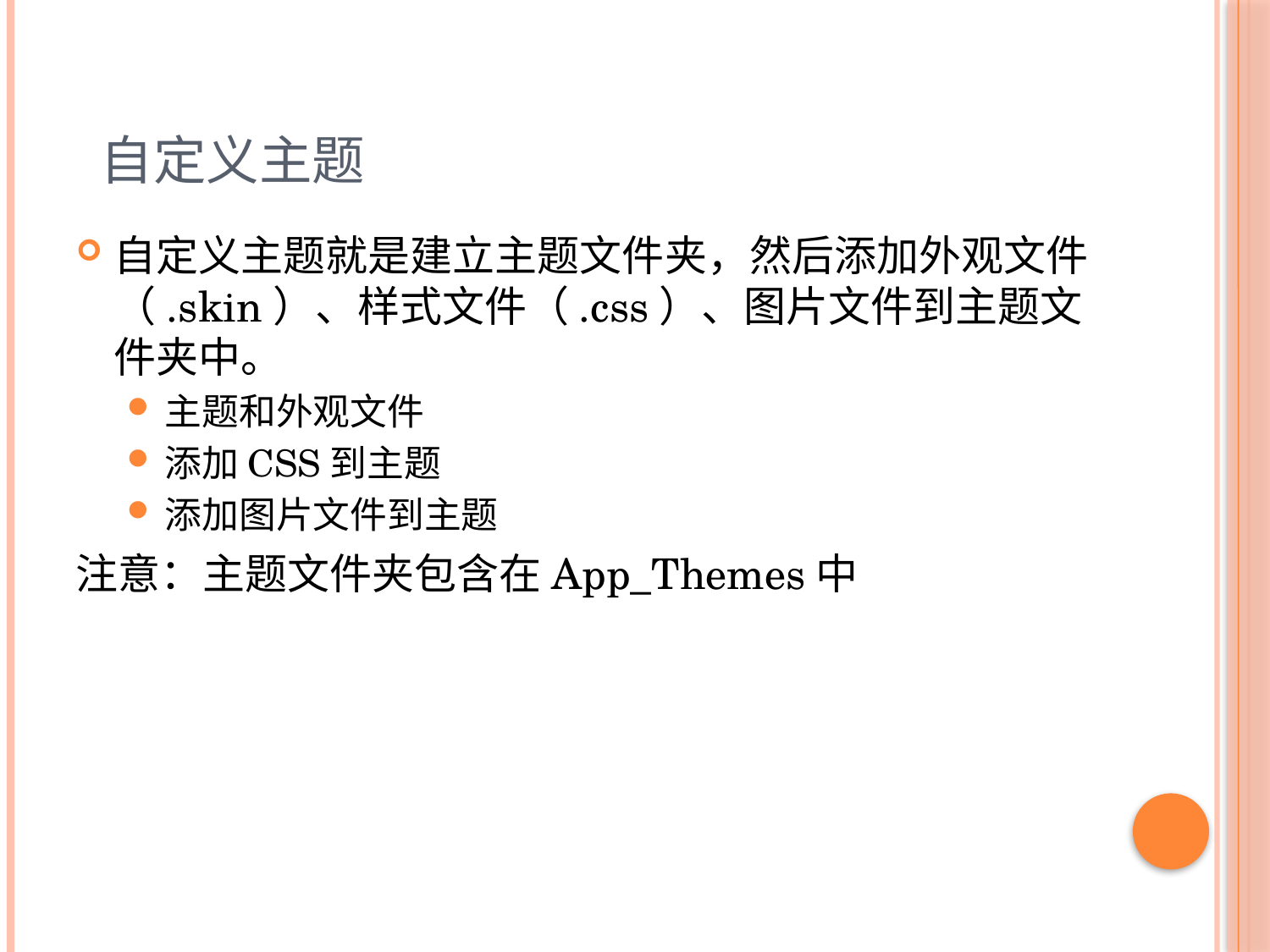

# 自定义主题
自定义主题就是建立主题文件夹，然后添加外观文件（.skin）、样式文件（.css）、图片文件到主题文件夹中。
主题和外观文件
添加CSS到主题
添加图片文件到主题
注意：主题文件夹包含在App_Themes中
5